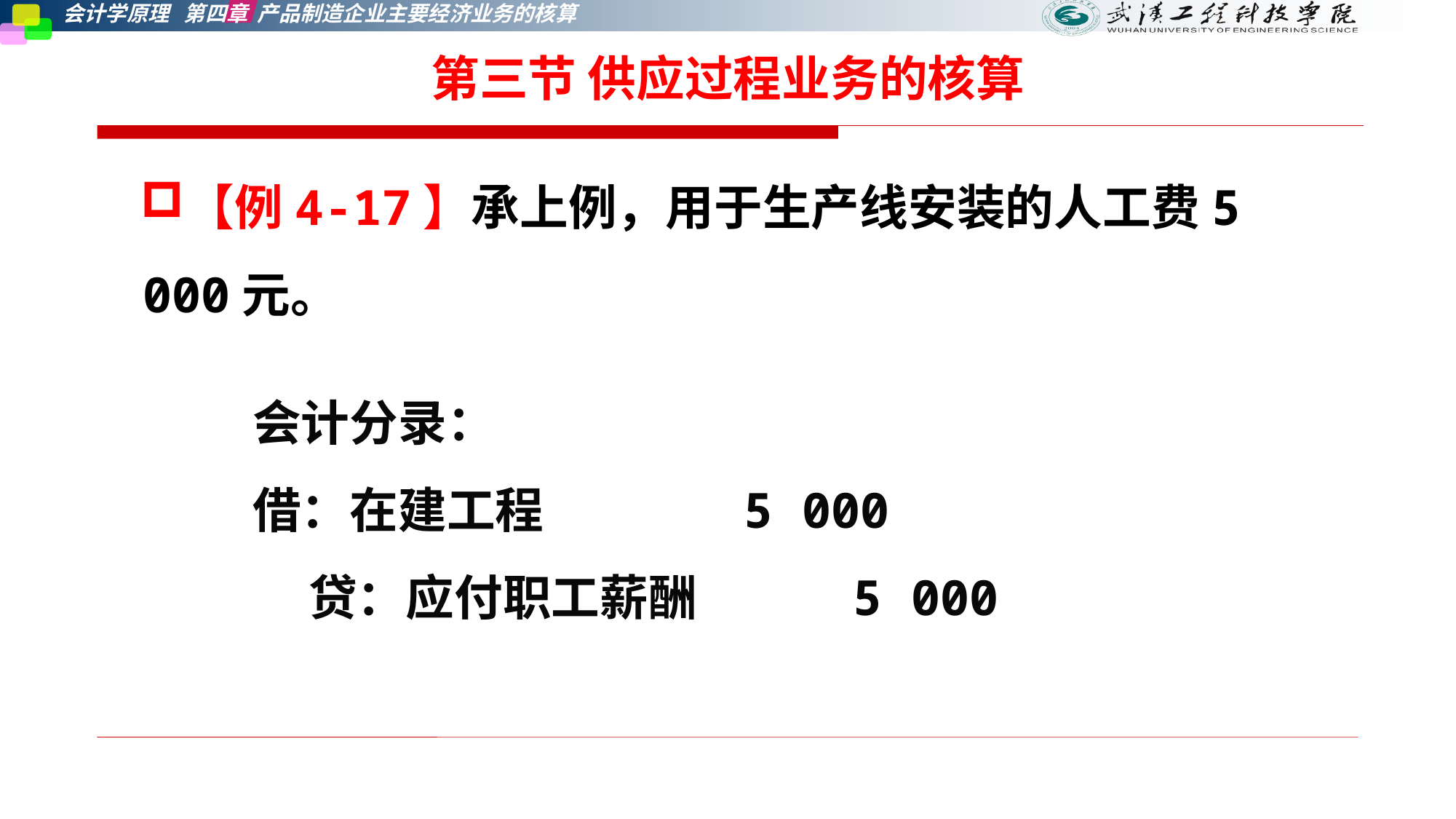

第三节 供应过程业务的核算
【例4-17】承上例，用于生产线安装的人工费5 000元。
会计分录：
借：在建工程                 5 000
    贷：应付职工薪酬             5 000